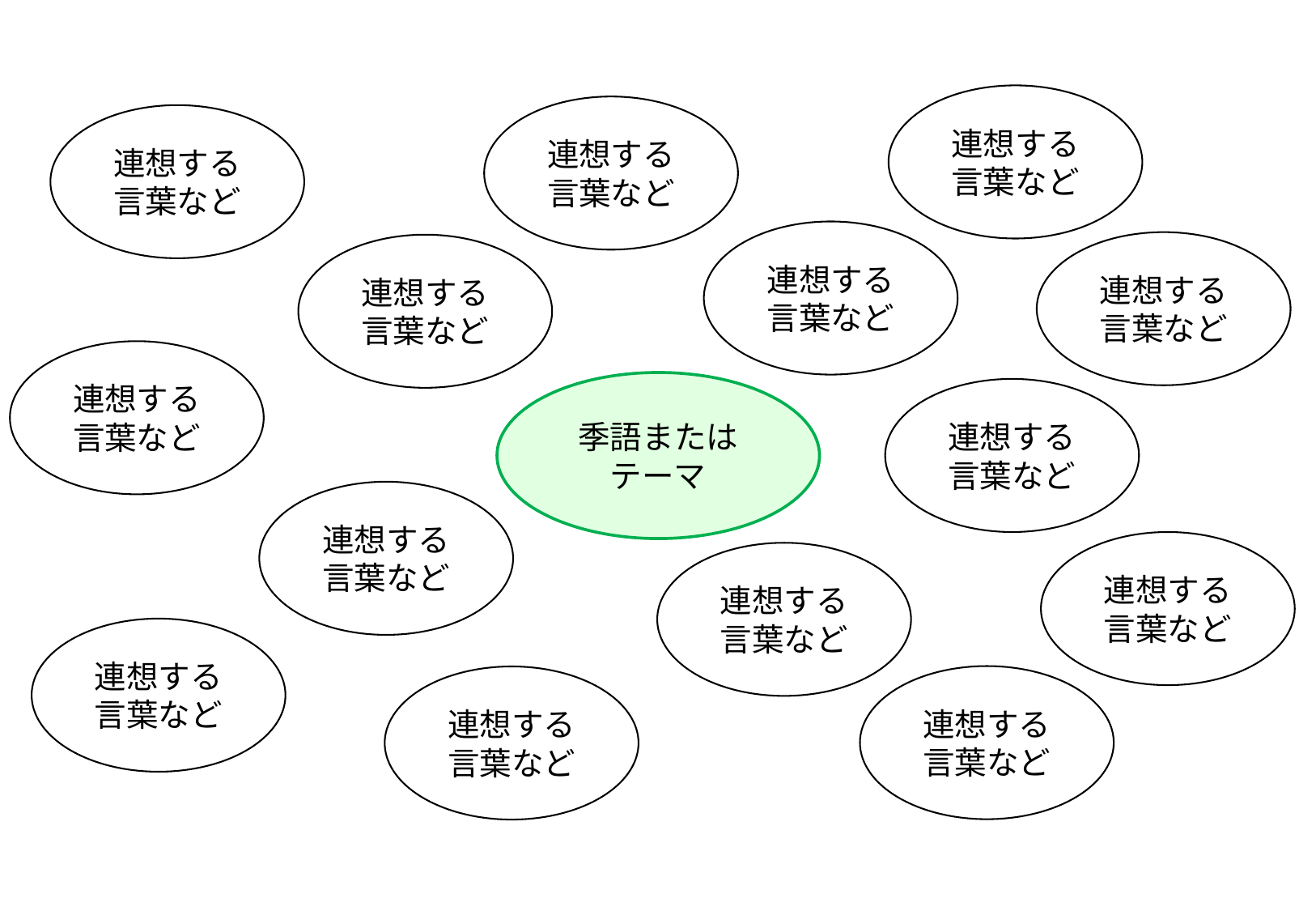

連想する
言葉など
連想する
言葉など
連想する
言葉など
連想する
言葉など
連想する
言葉など
連想する
言葉など
連想する
言葉など
季語または
テーマ
連想する
言葉など
連想する
言葉など
連想する
言葉など
連想する
言葉など
連想する
言葉など
連想する
言葉など
連想する
言葉など